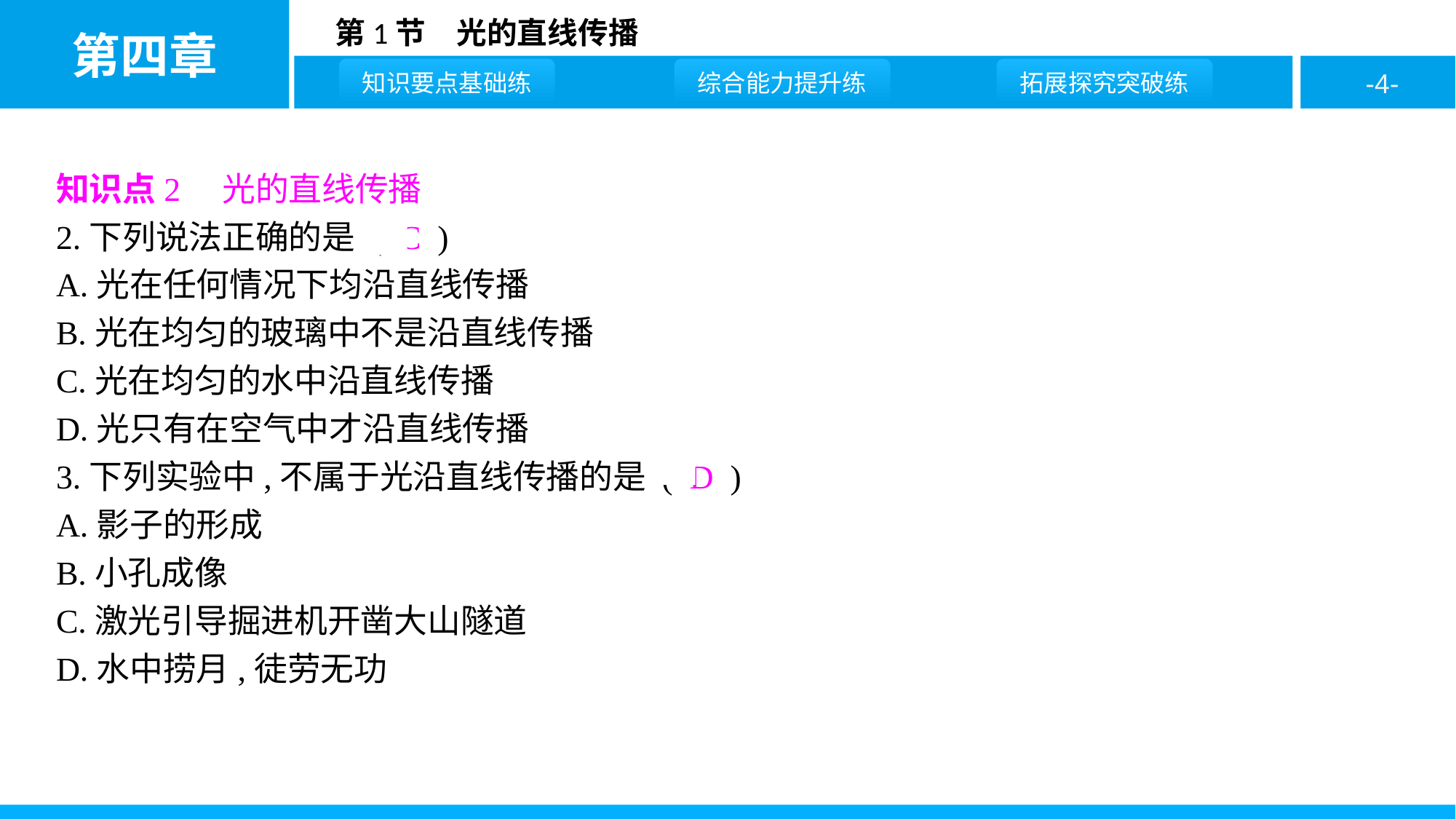

知识点2　光的直线传播
2.下列说法正确的是 (  C  )
A.光在任何情况下均沿直线传播
B.光在均匀的玻璃中不是沿直线传播
C.光在均匀的水中沿直线传播
D.光只有在空气中才沿直线传播
3.下列实验中,不属于光沿直线传播的是 (  D  )
A.影子的形成
B.小孔成像
C.激光引导掘进机开凿大山隧道
D.水中捞月,徒劳无功